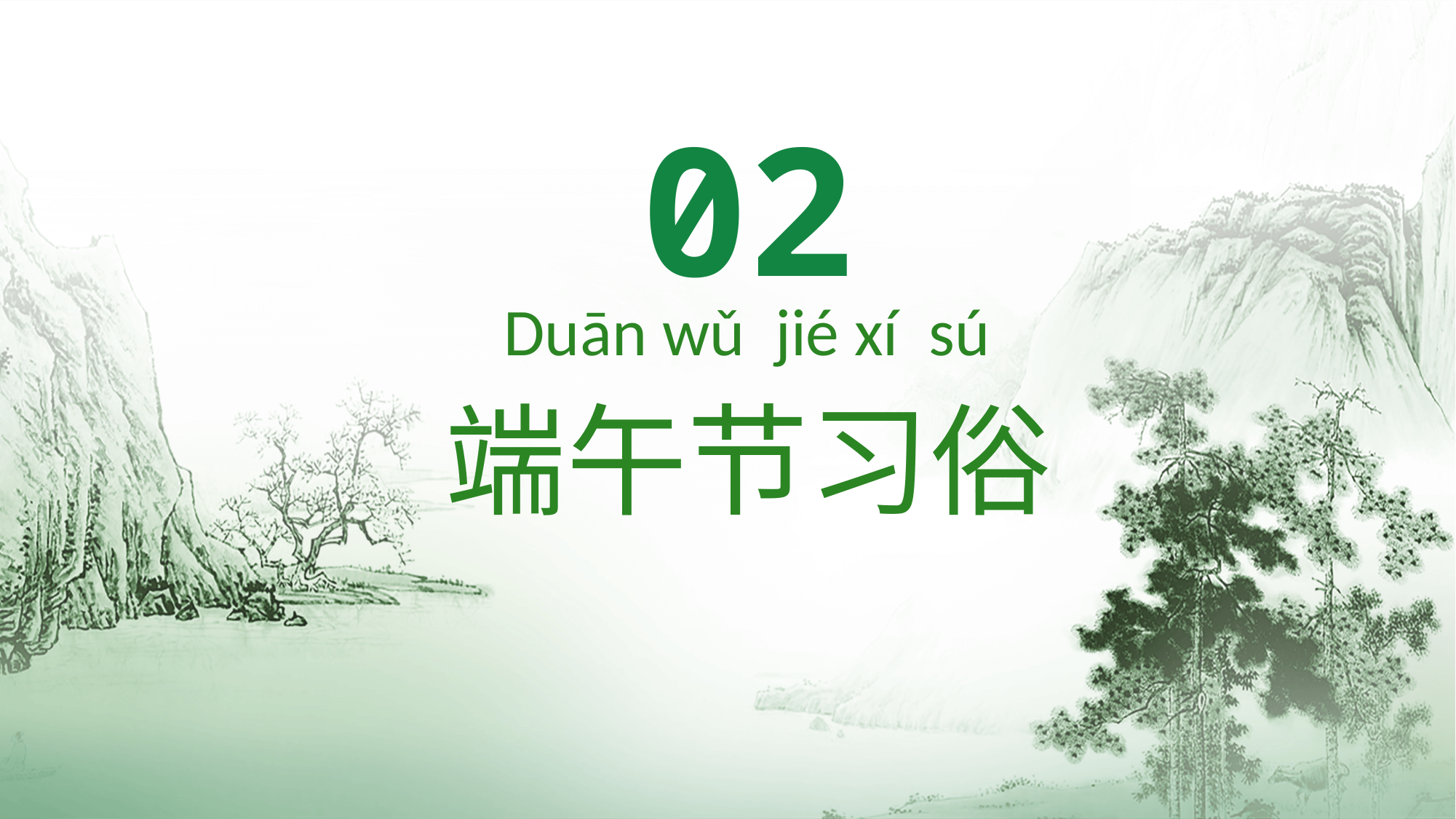

02
Du­­ān wǔ  jié xí  sú
端午节习俗